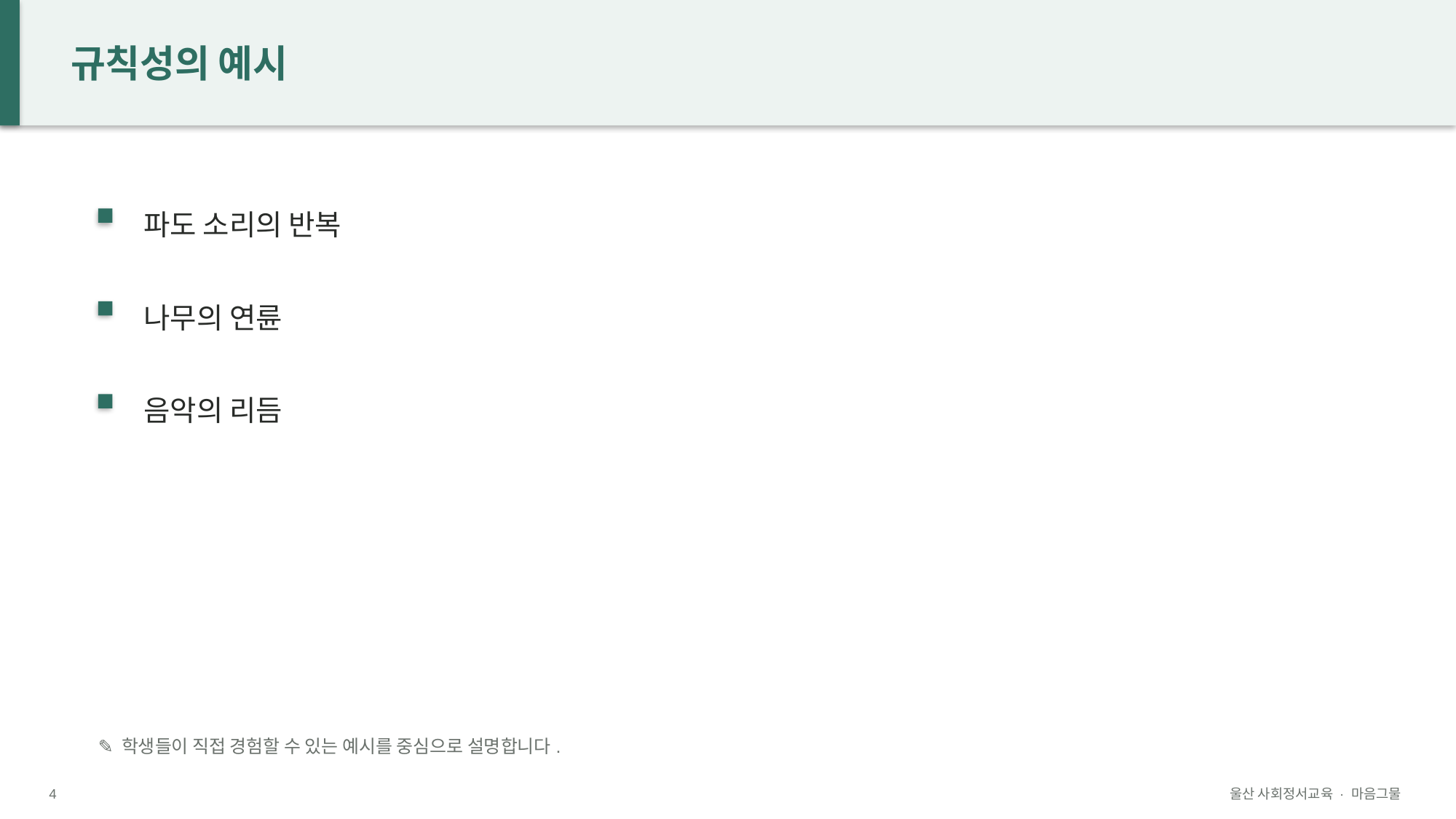

규칙성의 예시
파도 소리의 반복

나무의 연륜

음악의 리듬

✎ 학생들이 직접 경험할 수 있는 예시를 중심으로 설명합니다.
4
울산 사회정서교육 · 마음그물